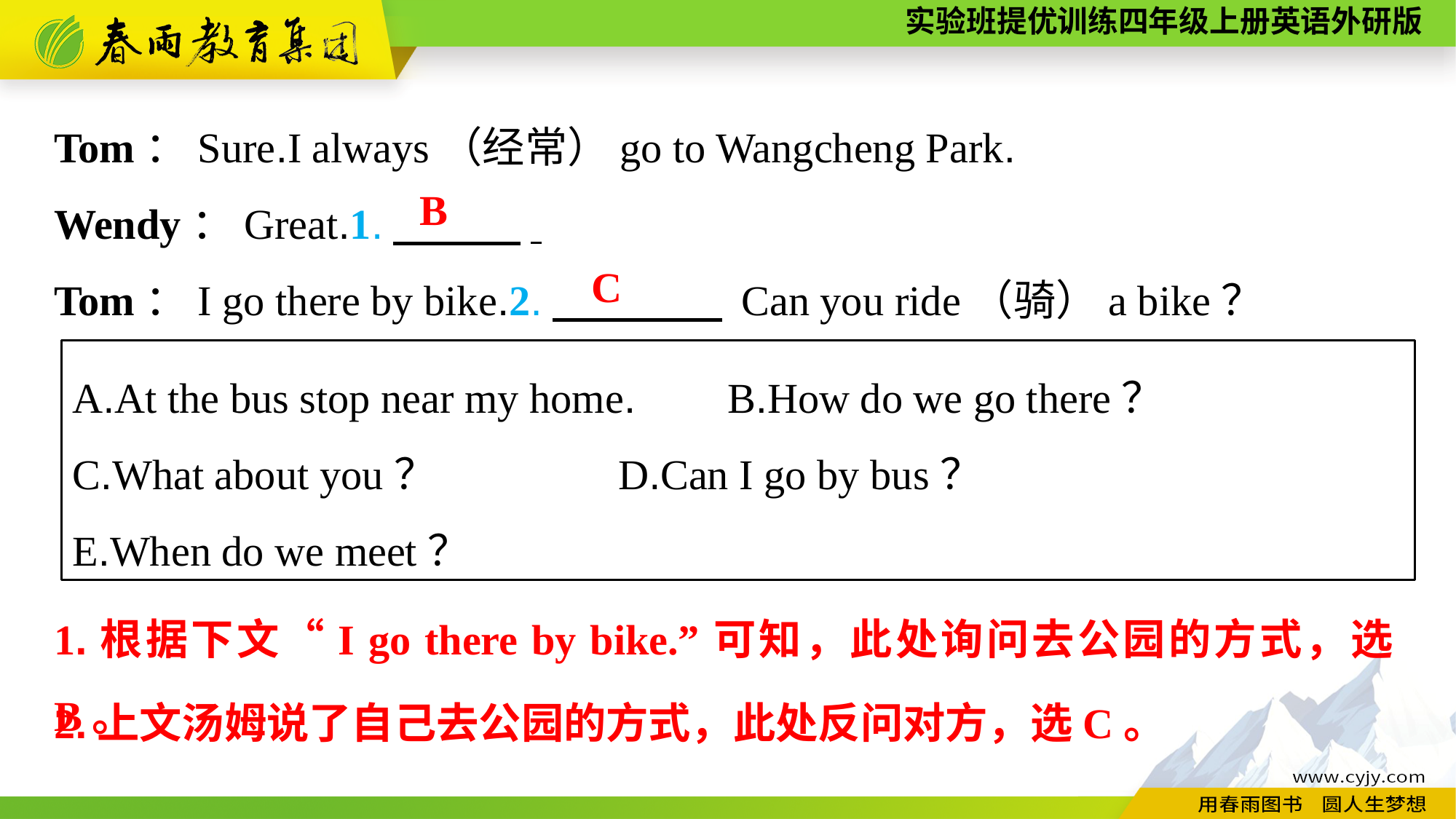

Tom：Sure.I always（经常）go to Wangcheng Park.
Wendy：Great.1.　　　.
Tom：I go there by bike.2.　　　　 Can you ride（骑）a bike？
B
C
A.At the bus stop near my home.　	B.How do we go there？
C.What about you？　		D.Can I go by bus？
E.When do we meet？
1.根据下文“I go there by bike.”可知，此处询问去公园的方式，选B。
2.上文汤姆说了自己去公园的方式，此处反问对方，选C。